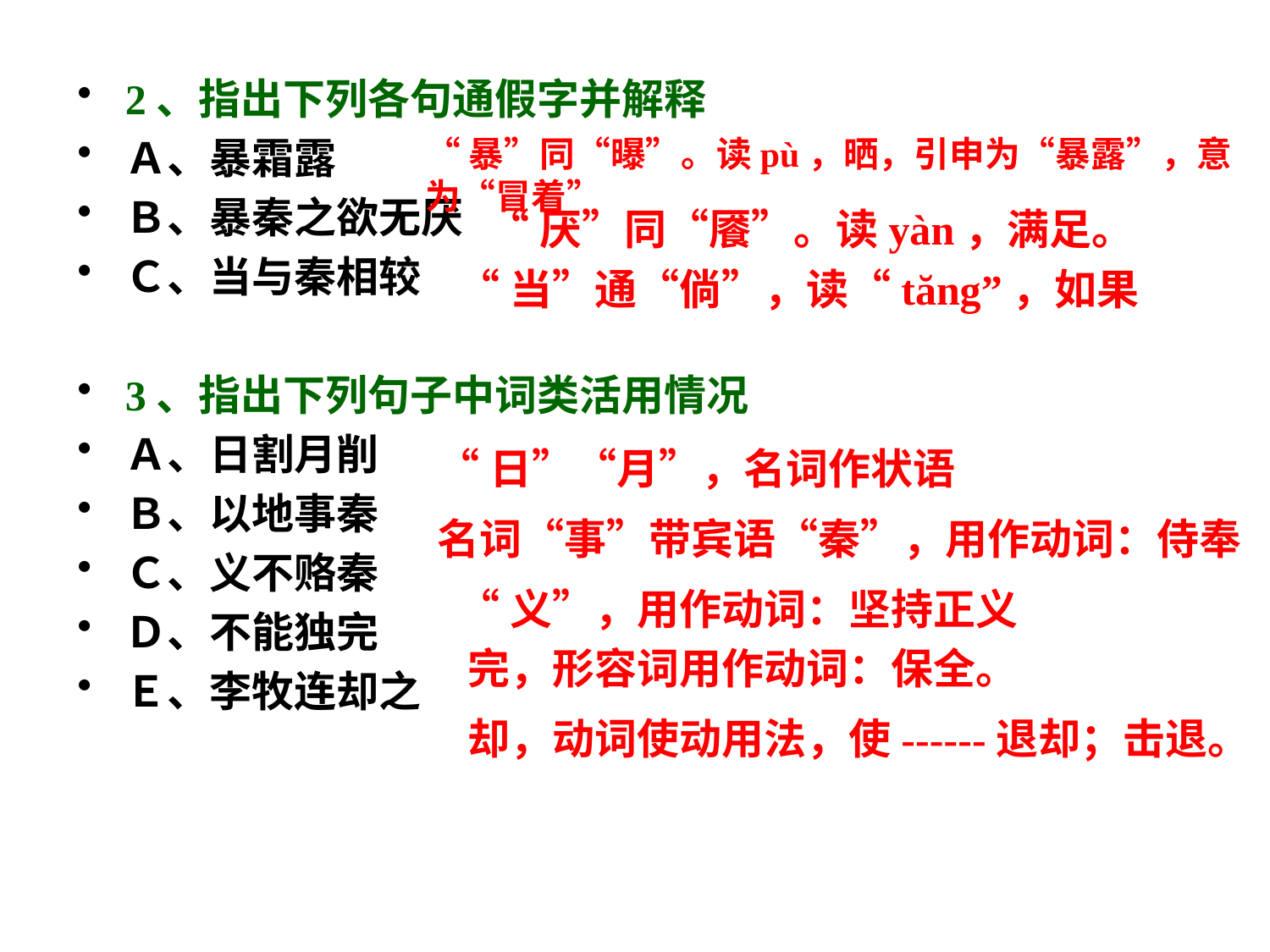

2、指出下列各句通假字并解释
Ａ、暴霜露
Ｂ、暴秦之欲无厌
Ｃ、当与秦相较

3、指出下列句子中词类活用情况
Ａ、日割月削
Ｂ、以地事秦
Ｃ、义不赂秦
Ｄ、不能独完
Ｅ、李牧连却之
“暴”同“曝”。读pù，晒，引申为“暴露”，意为“冒着”
“厌”同“餍”。读yàn，满足。
“当”通“倘”，读“tăng”，如果
“日”“月”，名词作状语
名词“事”带宾语“秦”，用作动词：侍奉
“义”，用作动词：坚持正义
完，形容词用作动词：保全。
却，动词使动用法，使------退却；击退。